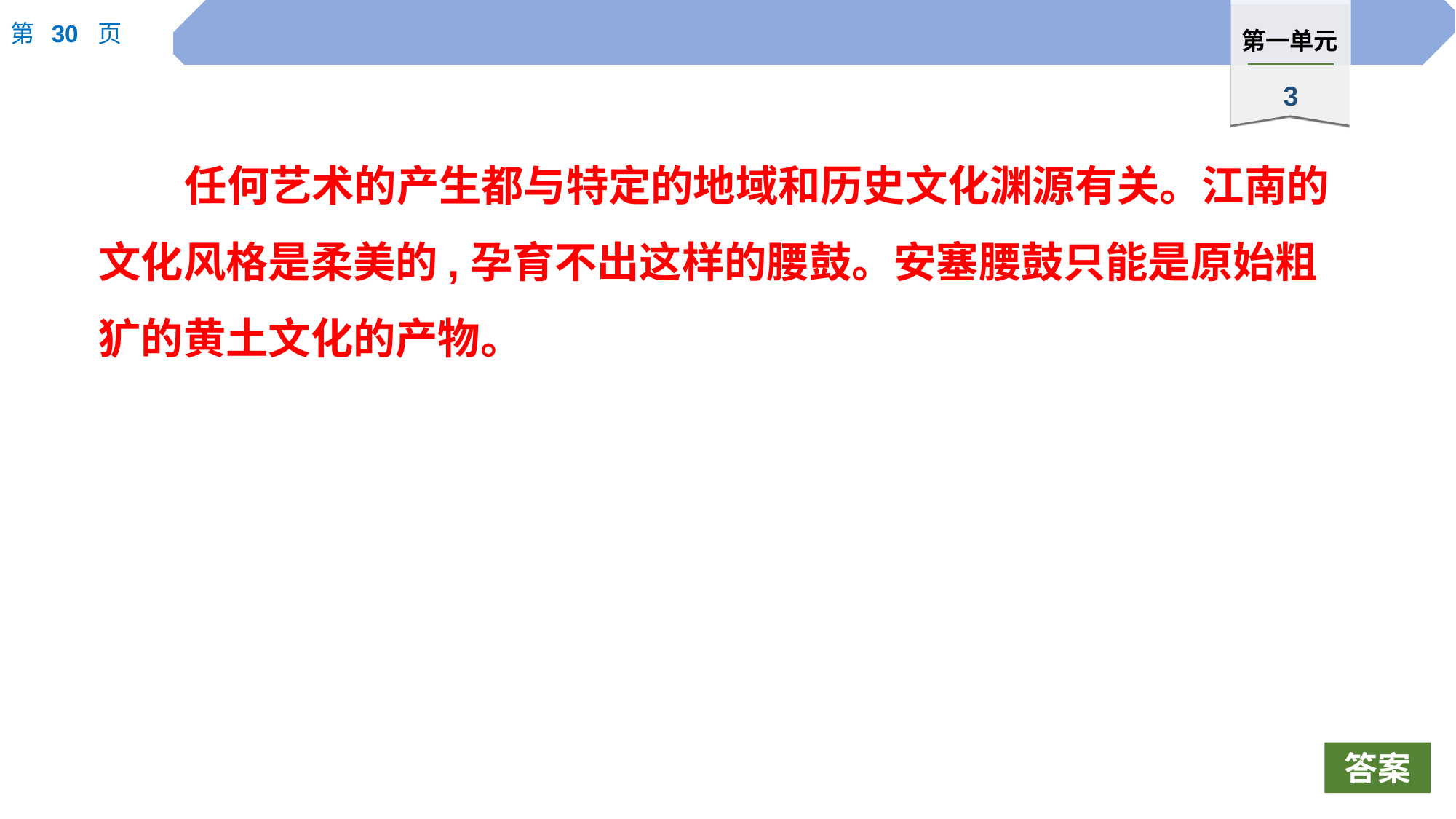

任何艺术的产生都与特定的地域和历史文化渊源有关。江南的文化风格是柔美的,孕育不出这样的腰鼓。安塞腰鼓只能是原始粗犷的黄土文化的产物。
答案